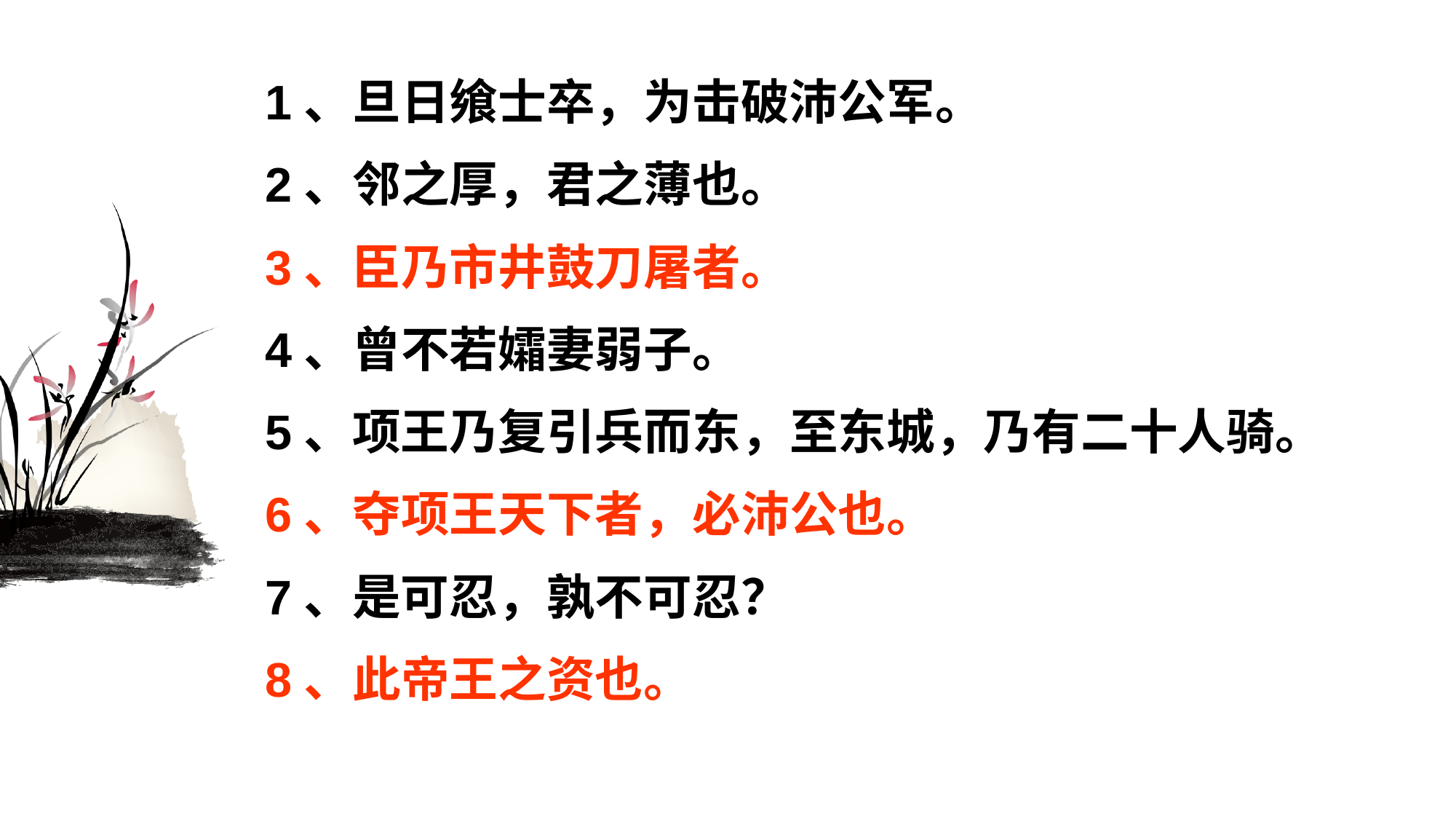

1、旦日飨士卒，为击破沛公军。
    2、邻之厚，君之薄也。
    3、臣乃市井鼓刀屠者。
    4、曾不若孀妻弱子。
    5、项王乃复引兵而东，至东城，乃有二十人骑。
    6、夺项王天下者，必沛公也。
    7、是可忍，孰不可忍？
    8、此帝王之资也。